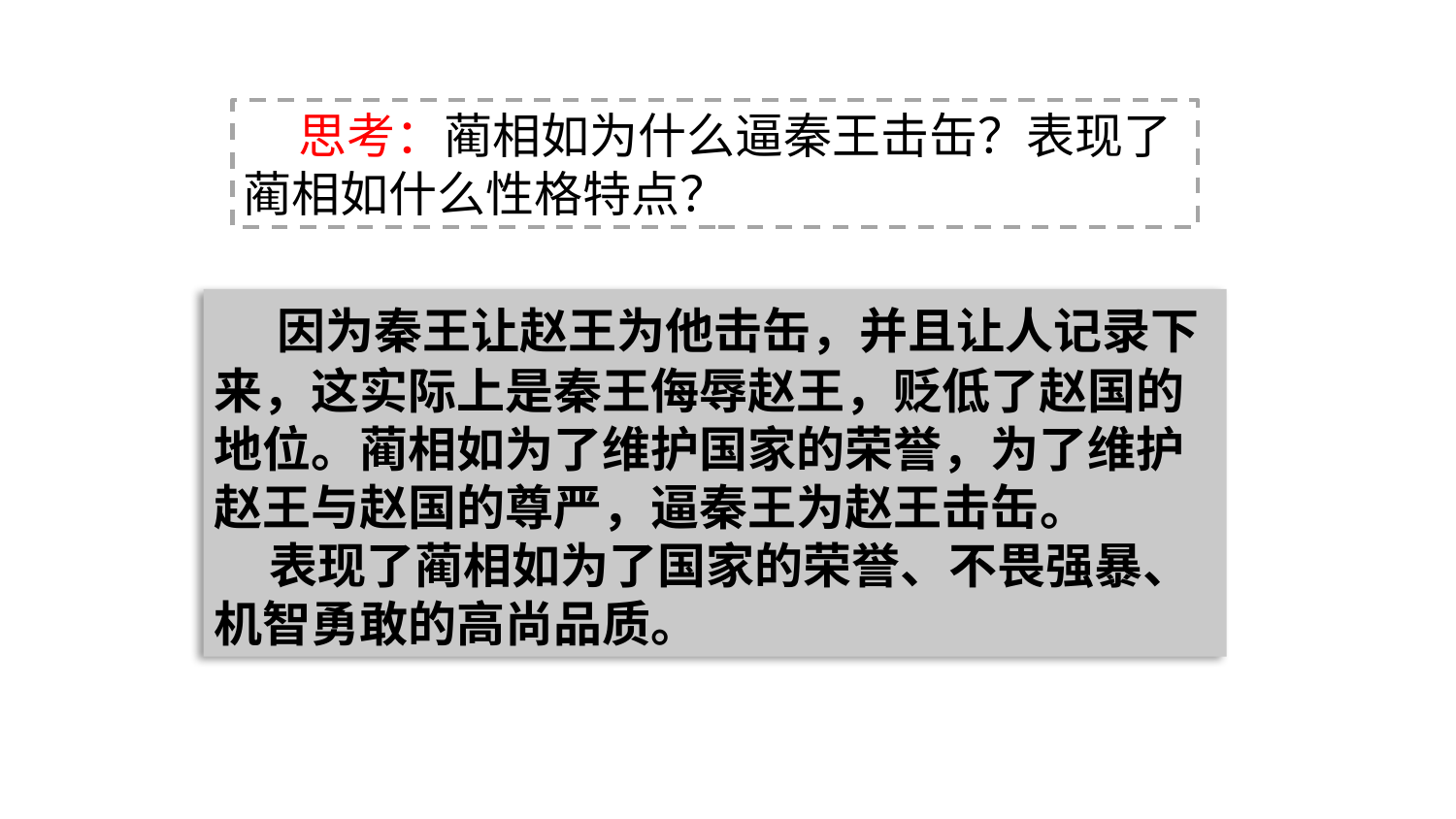

思考：蔺相如为什么逼秦王击缶？表现了蔺相如什么性格特点？
    因为秦王让赵王为他击缶，并且让人记录下来，这实际上是秦王侮辱赵王，贬低了赵国的地位。蔺相如为了维护国家的荣誉，为了维护赵王与赵国的尊严，逼秦王为赵王击缶。
    表现了蔺相如为了国家的荣誉、不畏强暴、机智勇敢的高尚品质。